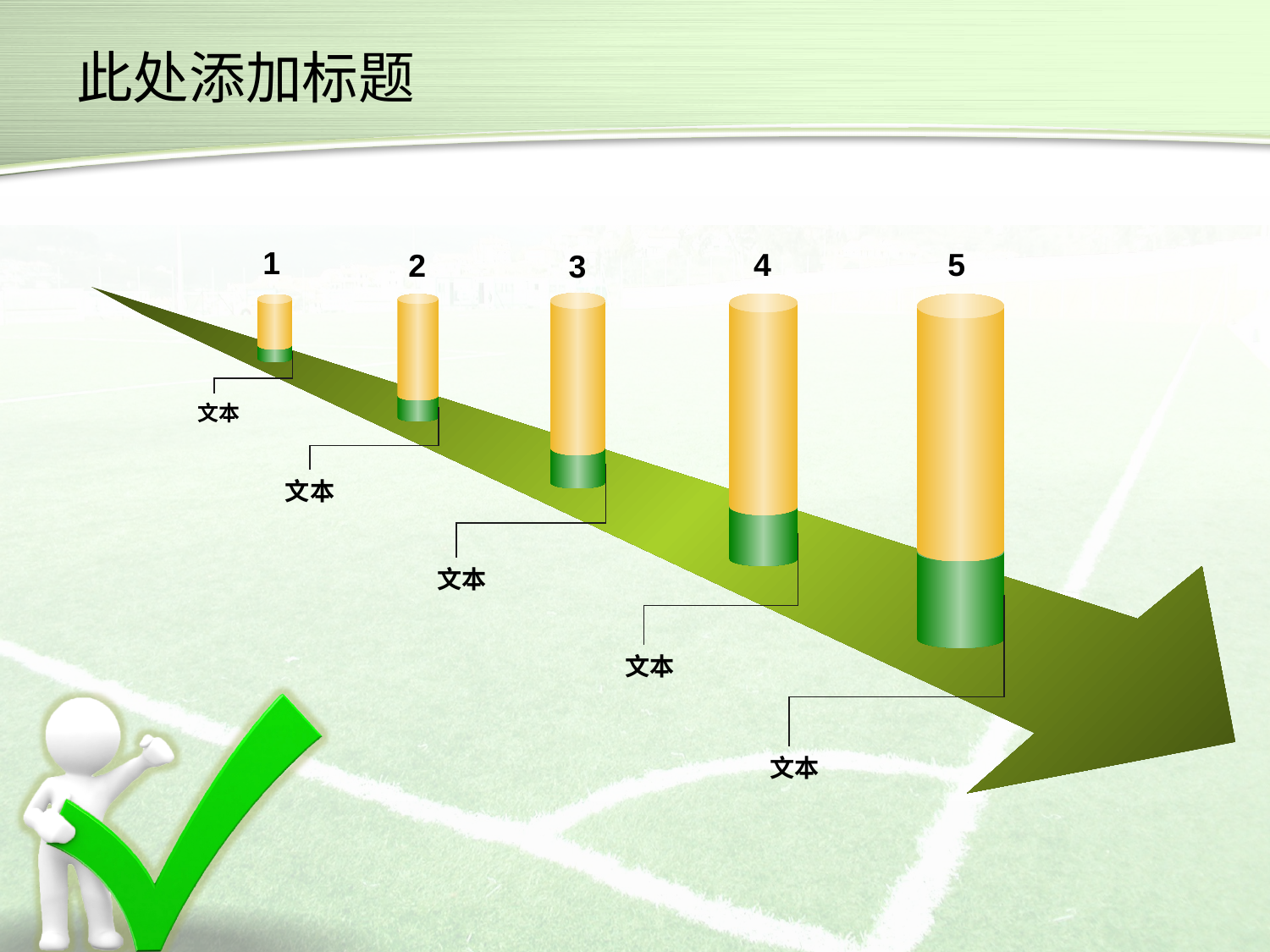

# 此处添加标题
1
5
4
2
3

 文本

文本

 文本
 文本
 文本